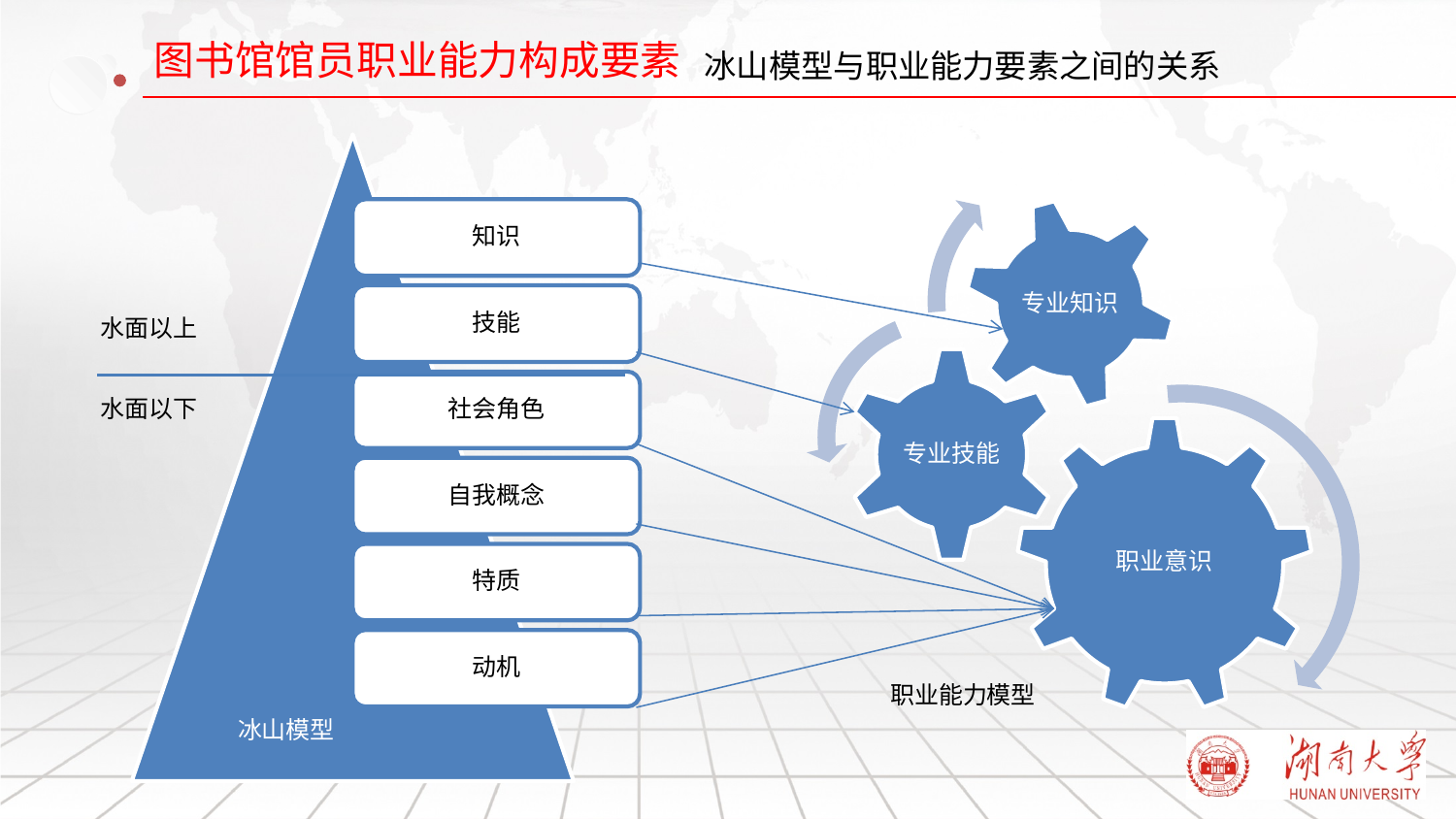

# 冰山模型与职业能力要素之间的关系

知识
技能
社会角色
自我概念
特质
动机
水面以上
水面以下
冰山模型

专业知识

专业技能

职业意识
职业能力模型